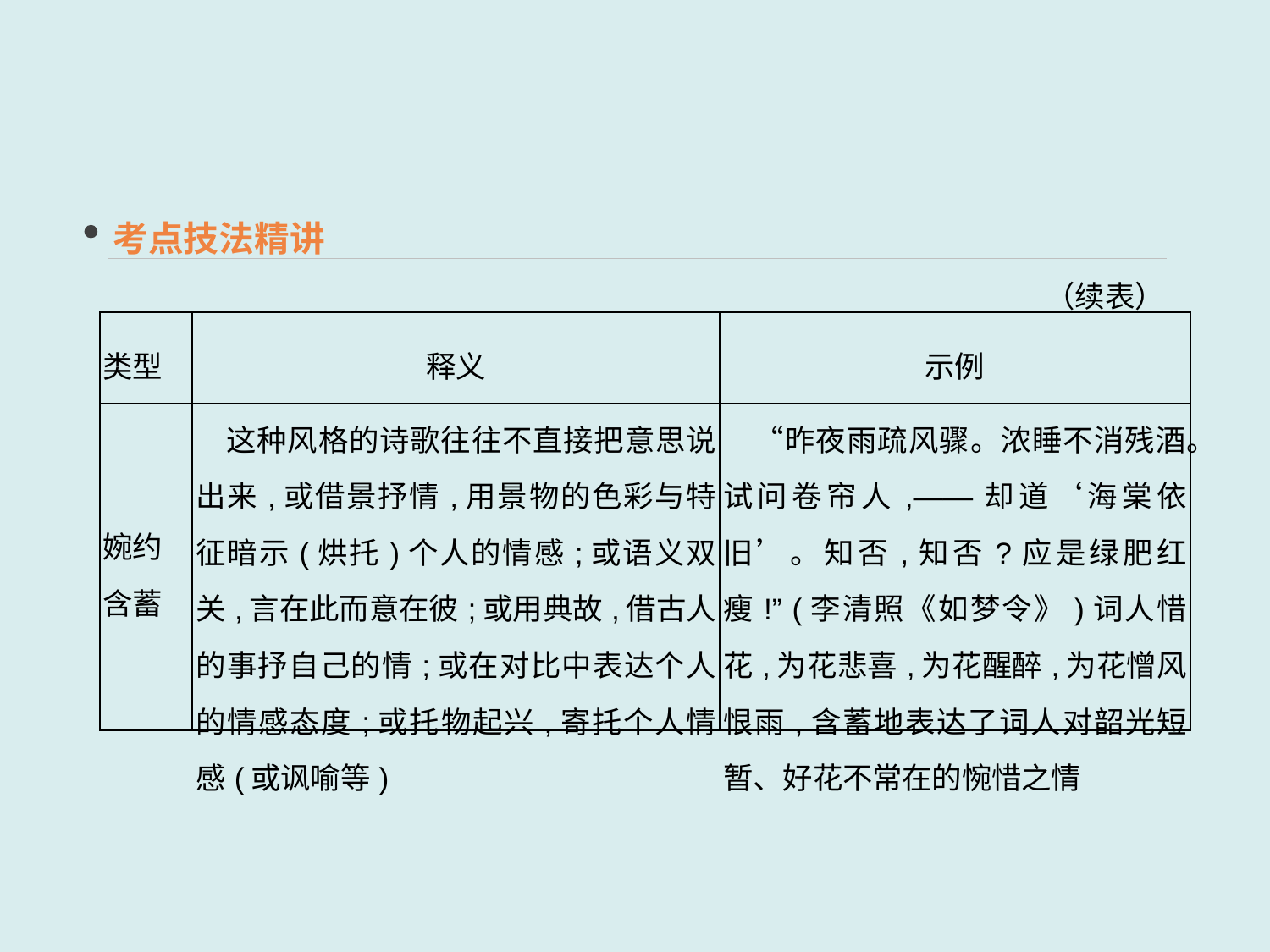

考点技法精讲

（续表）
| 类型 | 释义 | 示例 |
| --- | --- | --- |
| 婉约 含蓄 | 这种风格的诗歌往往不直接把意思说出来,或借景抒情,用景物的色彩与特征暗示(烘托)个人的情感;或语义双关,言在此而意在彼;或用典故,借古人的事抒自己的情;或在对比中表达个人的情感态度;或托物起兴,寄托个人情感(或讽喻等) | “昨夜雨疏风骤。浓睡不消残酒。试问卷帘人,——却道‘海棠依旧’。知否,知否?应是绿肥红瘦!” (李清照《如梦令》)词人惜花,为花悲喜,为花醒醉,为花憎风恨雨,含蓄地表达了词人对韶光短暂、好花不常在的惋惜之情 |